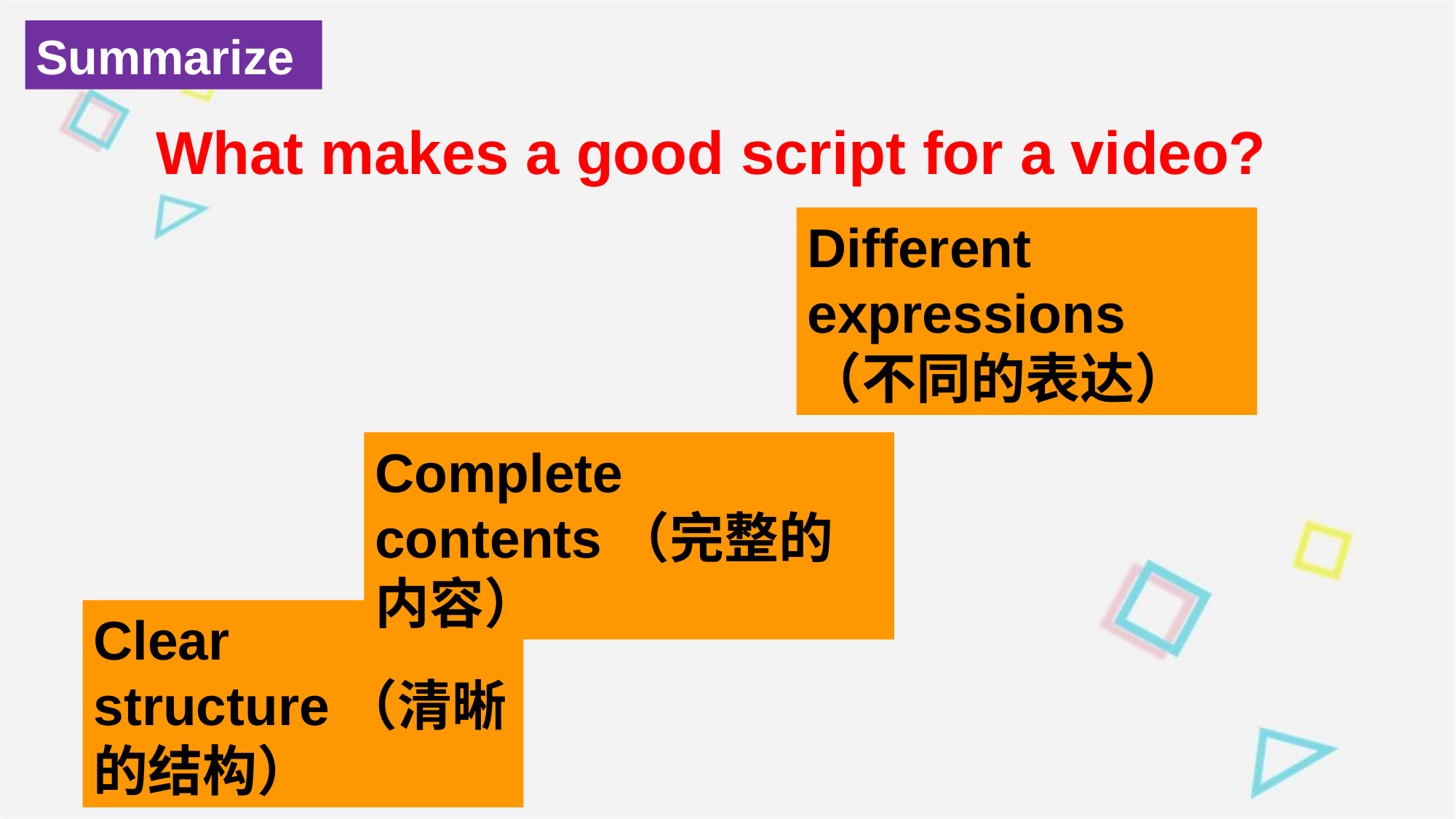

Summarize
What makes a good script for a video?
Different expressions
（不同的表达）
Complete contents（完整的内容）
Clear structure（清晰的结构）